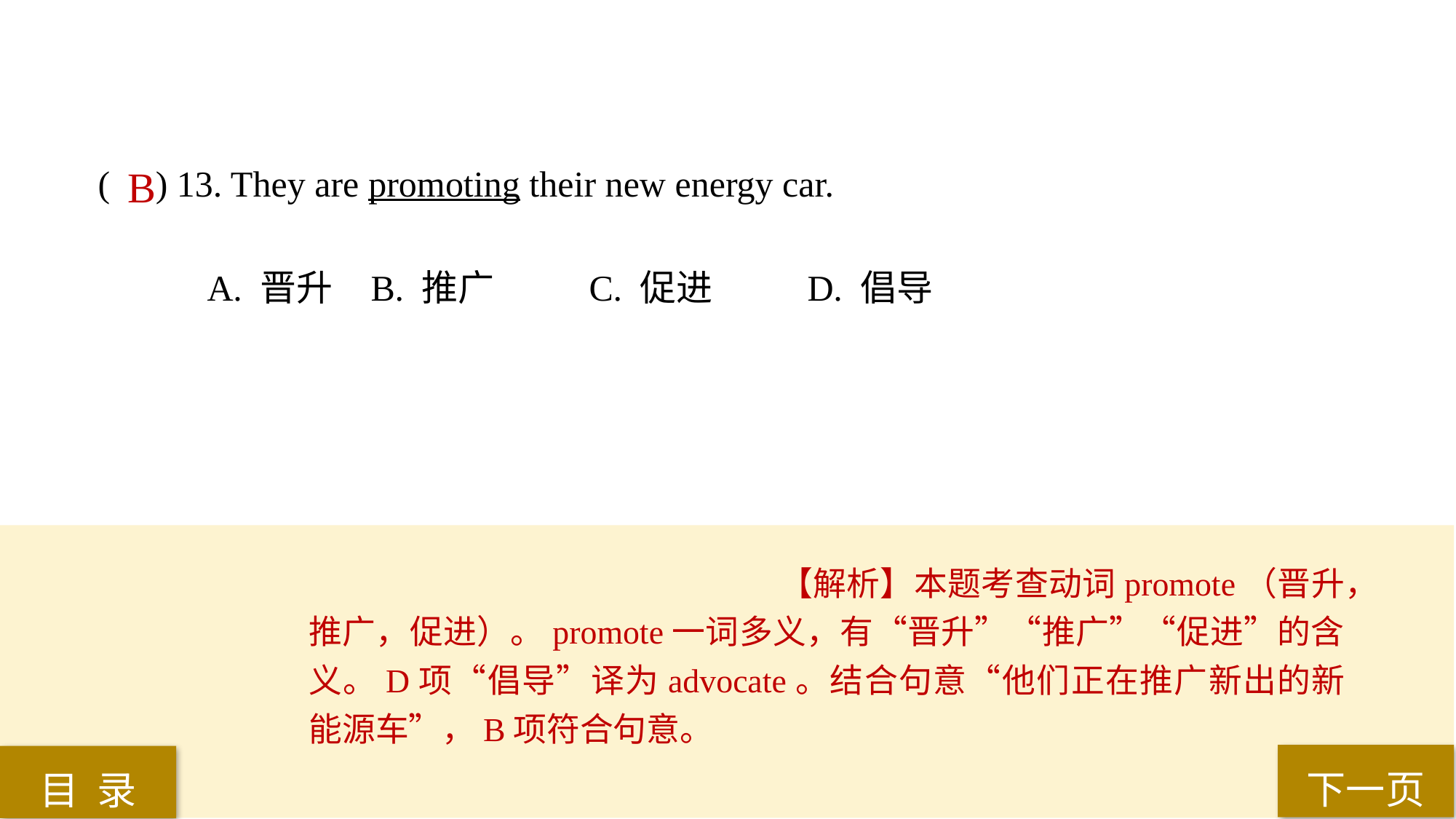

(     ) 13. They are promoting their new energy car.

A. 晋升 	B. 推广 	C. 促进 	D. 倡导
B
【解析】本题考查动词promote（晋升，推广，促进）。promote一词多义，有“晋升”“推广”“促进”的含义。D项“倡导”译为advocate。结合句意“他们正在推广新出的新能源车”，B项符合句意。